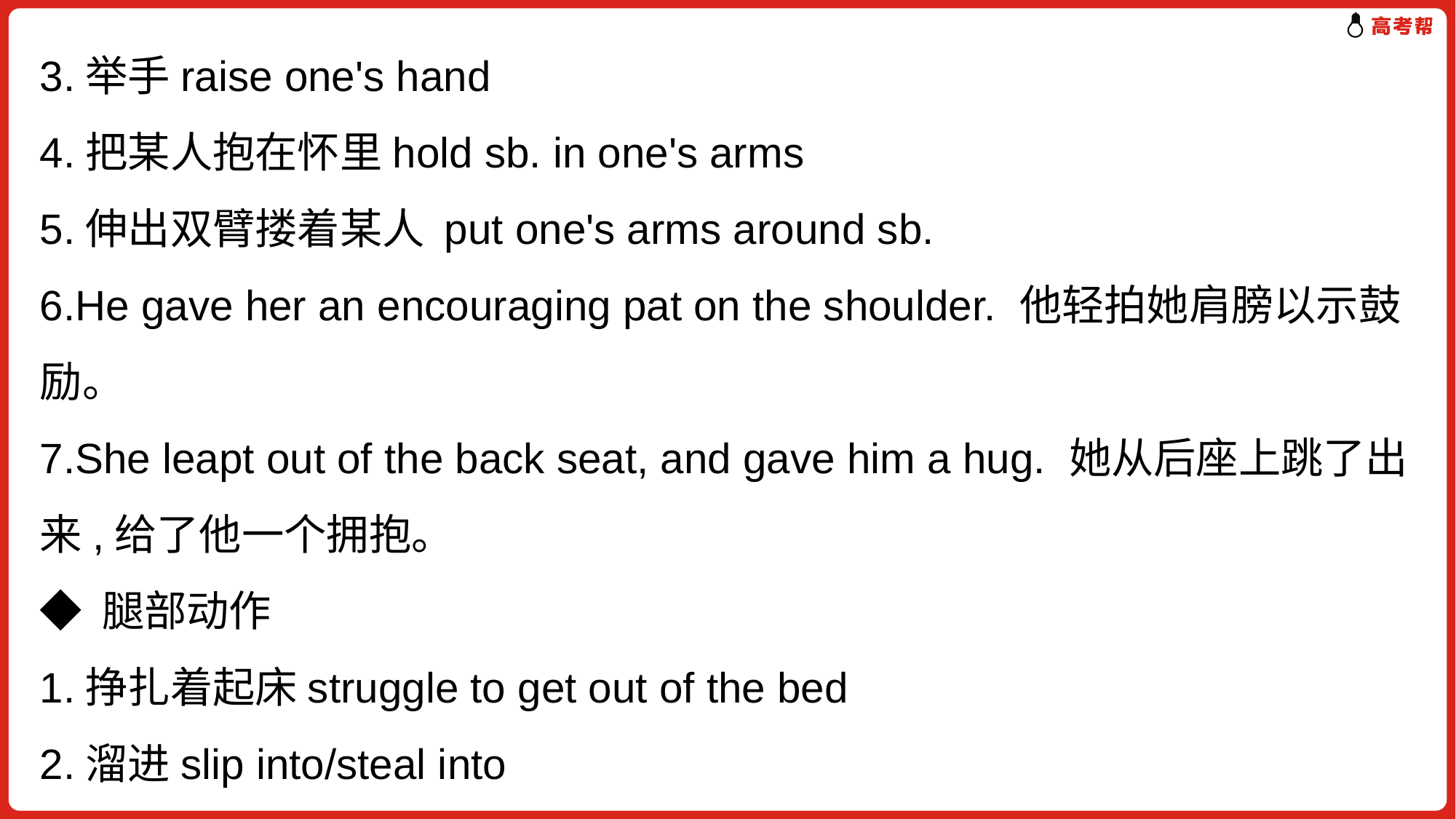

3.举手raise one's hand
4.把某人抱在怀里hold sb. in one's arms
5.伸出双臂搂着某人 put one's arms around sb.
6.He gave her an encouraging pat on the shoulder. 他轻拍她肩膀以示鼓励。
7.She leapt out of the back seat, and gave him a hug. 她从后座上跳了出来,给了他一个拥抱。
◆ 腿部动作
1.挣扎着起床struggle to get out of the bed
2.溜进slip into/steal into